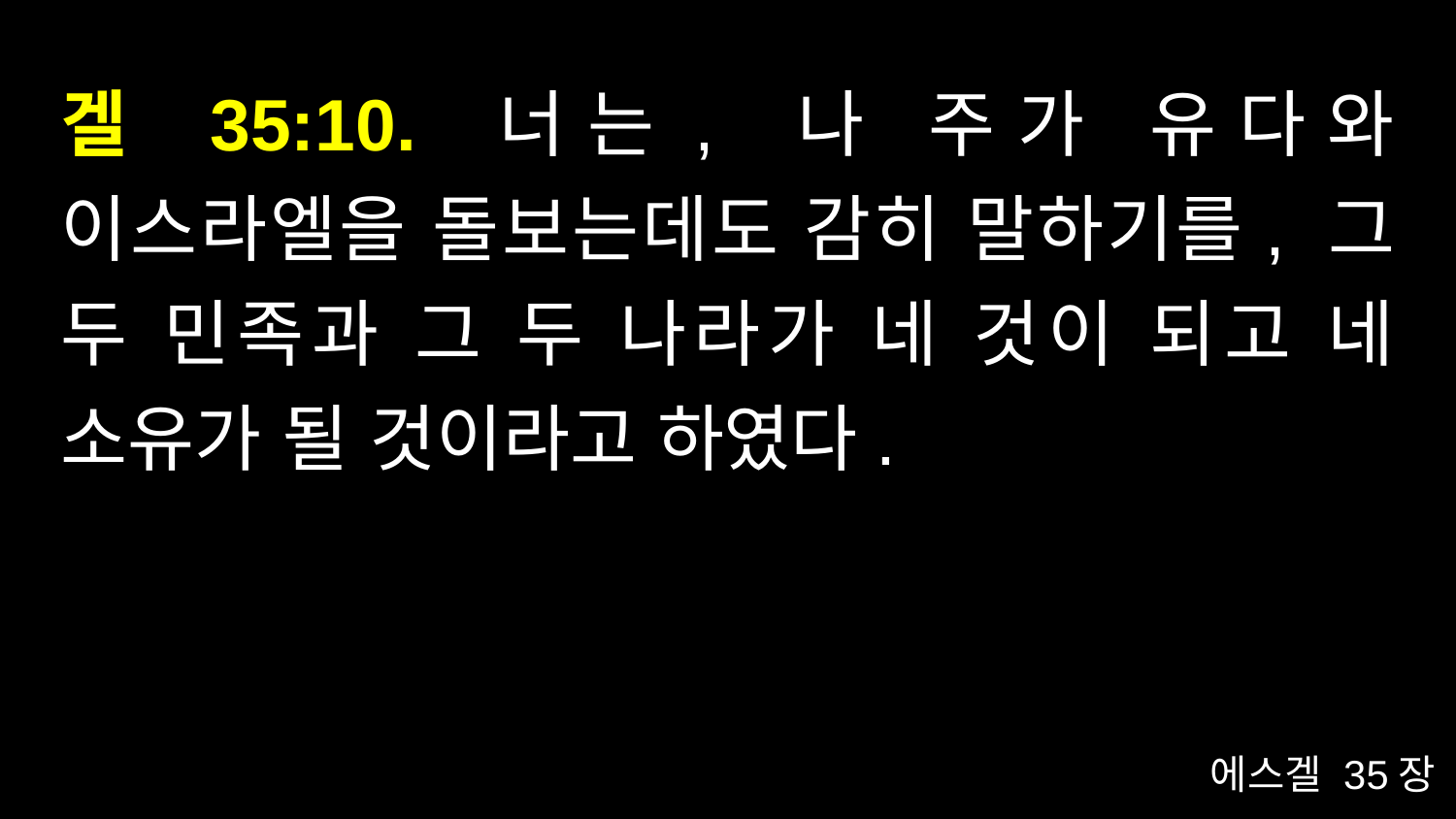

# 겔 35:10. 너는, 나 주가 유다와 이스라엘을 돌보는데도 감히 말하기를, 그 두 민족과 그 두 나라가 네 것이 되고 네 소유가 될 것이라고 하였다.
에스겔 35장